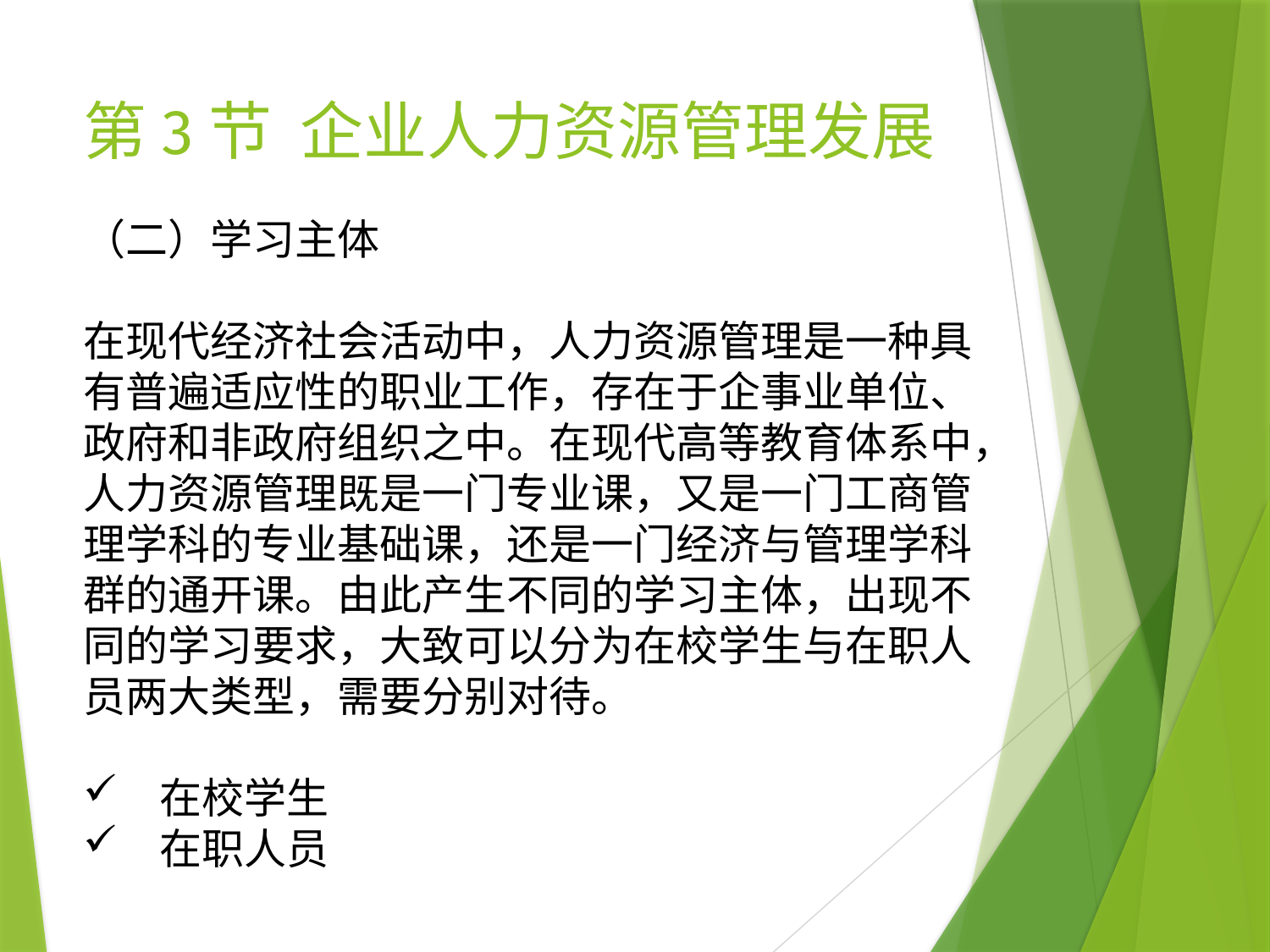

# 第3节  企业人力资源管理发展
（二）学习主体

在现代经济社会活动中，人力资源管理是一种具有普遍适应性的职业工作，存在于企事业单位、政府和非政府组织之中。在现代高等教育体系中，人力资源管理既是一门专业课，又是一门工商管理学科的专业基础课，还是一门经济与管理学科群的通开课。由此产生不同的学习主体，出现不同的学习要求，大致可以分为在校学生与在职人员两大类型，需要分别对待。

  在校学生
  在职人员